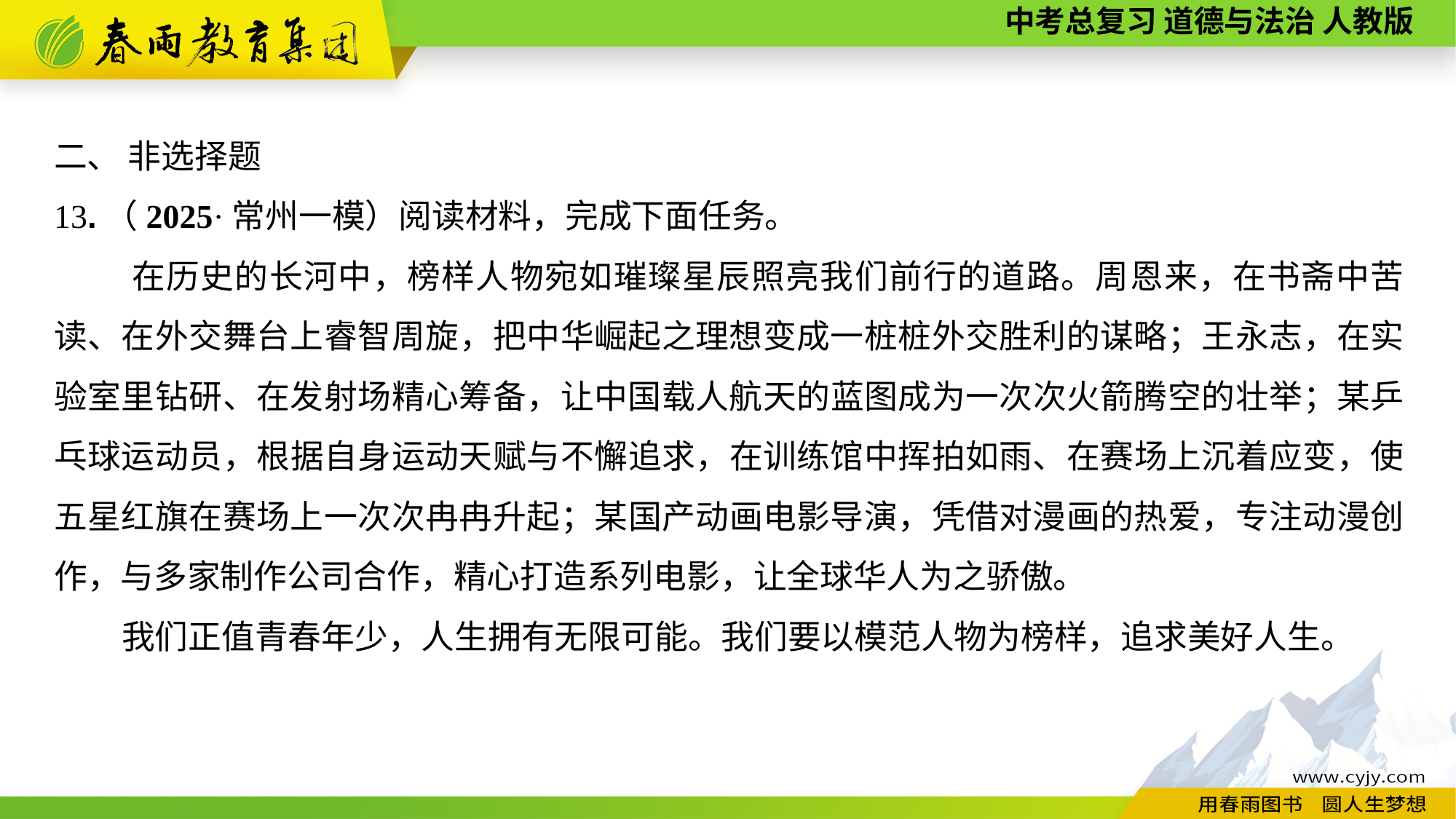

二、 非选择题
13.（2025·常州一模）阅读材料，完成下面任务。
        在历史的长河中，榜样人物宛如璀璨星辰照亮我们前行的道路。周恩来，在书斋中苦读、在外交舞台上睿智周旋，把中华崛起之理想变成一桩桩外交胜利的谋略；王永志，在实验室里钻研、在发射场精心筹备，让中国载人航天的蓝图成为一次次火箭腾空的壮举；某乒乓球运动员，根据自身运动天赋与不懈追求，在训练馆中挥拍如雨、在赛场上沉着应变，使五星红旗在赛场上一次次冉冉升起；某国产动画电影导演，凭借对漫画的热爱，专注动漫创作，与多家制作公司合作，精心打造系列电影，让全球华人为之骄傲。
        我们正值青春年少，人生拥有无限可能。我们要以模范人物为榜样，追求美好人生。